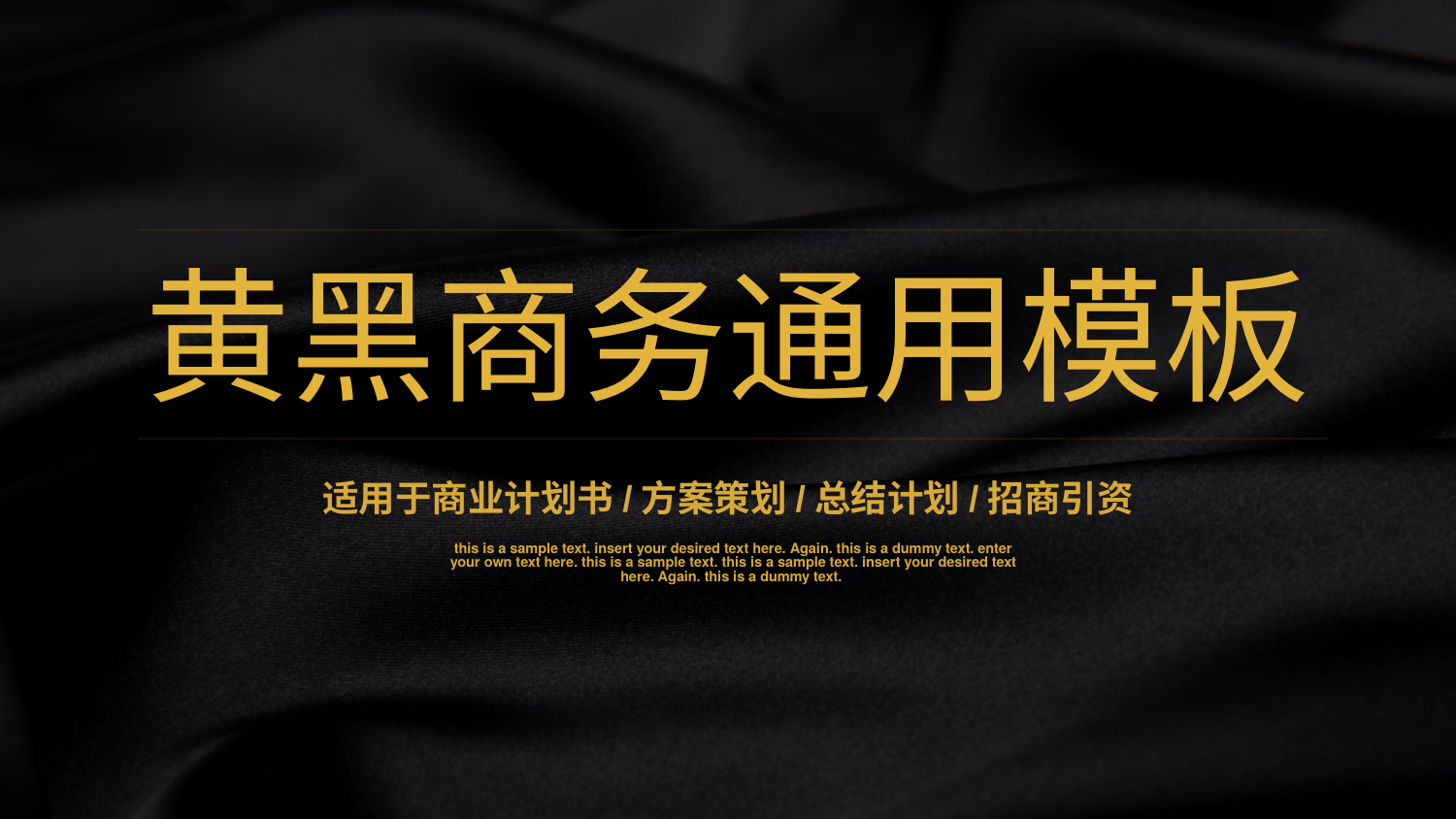

黄黑商务通用模板
适用于商业计划书/方案策划/总结计划/招商引资
this is a sample text. insert your desired text here. Again. this is a dummy text. enter your own text here. this is a sample text. this is a sample text. insert your desired text here. Again. this is a dummy text.